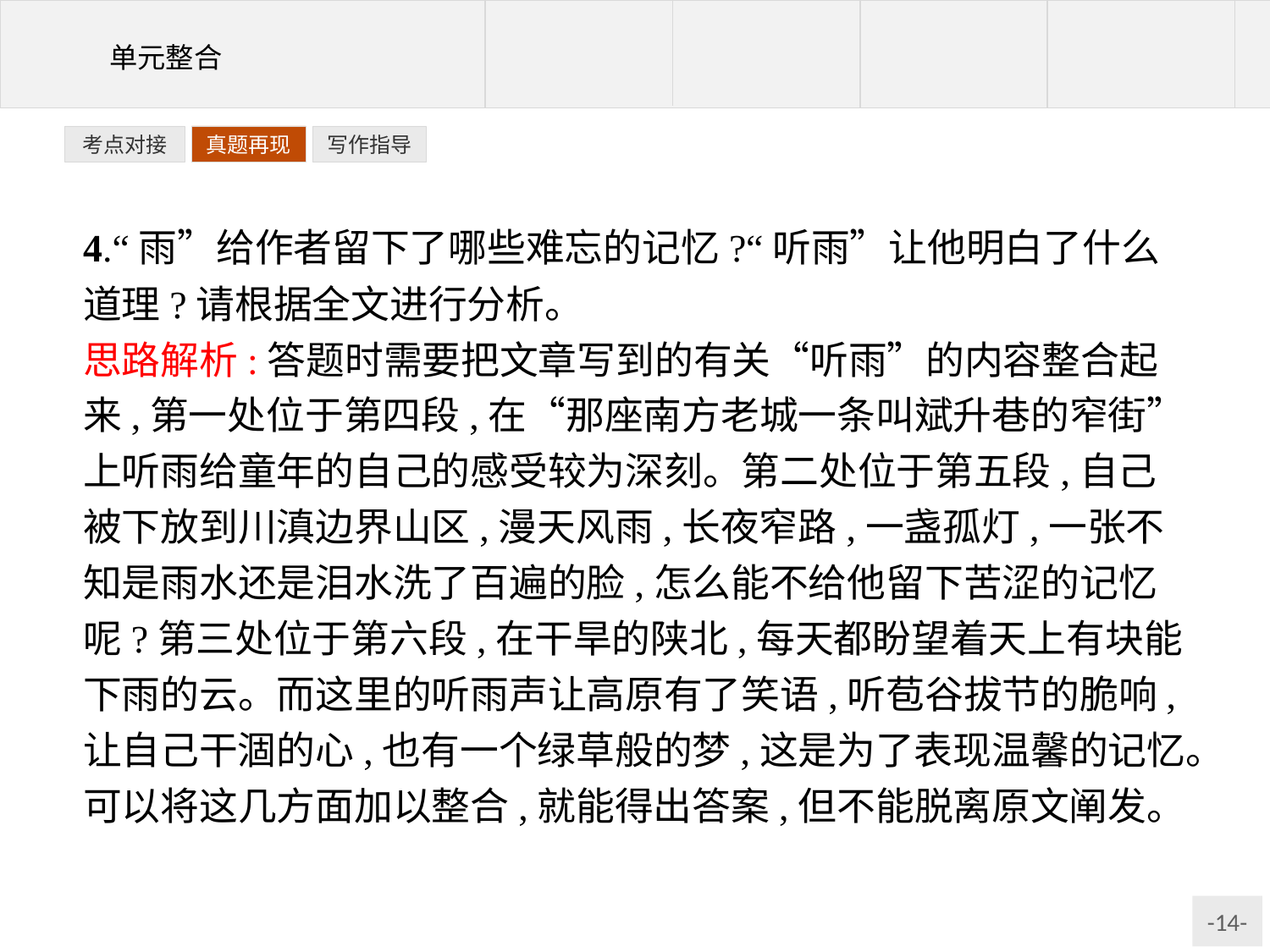

写作指导
考点对接
真题再现
4.“雨”给作者留下了哪些难忘的记忆?“听雨”让他明白了什么道理?请根据全文进行分析。
思路解析:答题时需要把文章写到的有关“听雨”的内容整合起来,第一处位于第四段,在“那座南方老城一条叫斌升巷的窄街”上听雨给童年的自己的感受较为深刻。第二处位于第五段,自己被下放到川滇边界山区,漫天风雨,长夜窄路,一盏孤灯,一张不知是雨水还是泪水洗了百遍的脸,怎么能不给他留下苦涩的记忆呢?第三处位于第六段,在干旱的陕北,每天都盼望着天上有块能下雨的云。而这里的听雨声让高原有了笑语,听苞谷拔节的脆响,让自己干涸的心,也有一个绿草般的梦,这是为了表现温馨的记忆。可以将这几方面加以整合,就能得出答案,但不能脱离原文阐发。